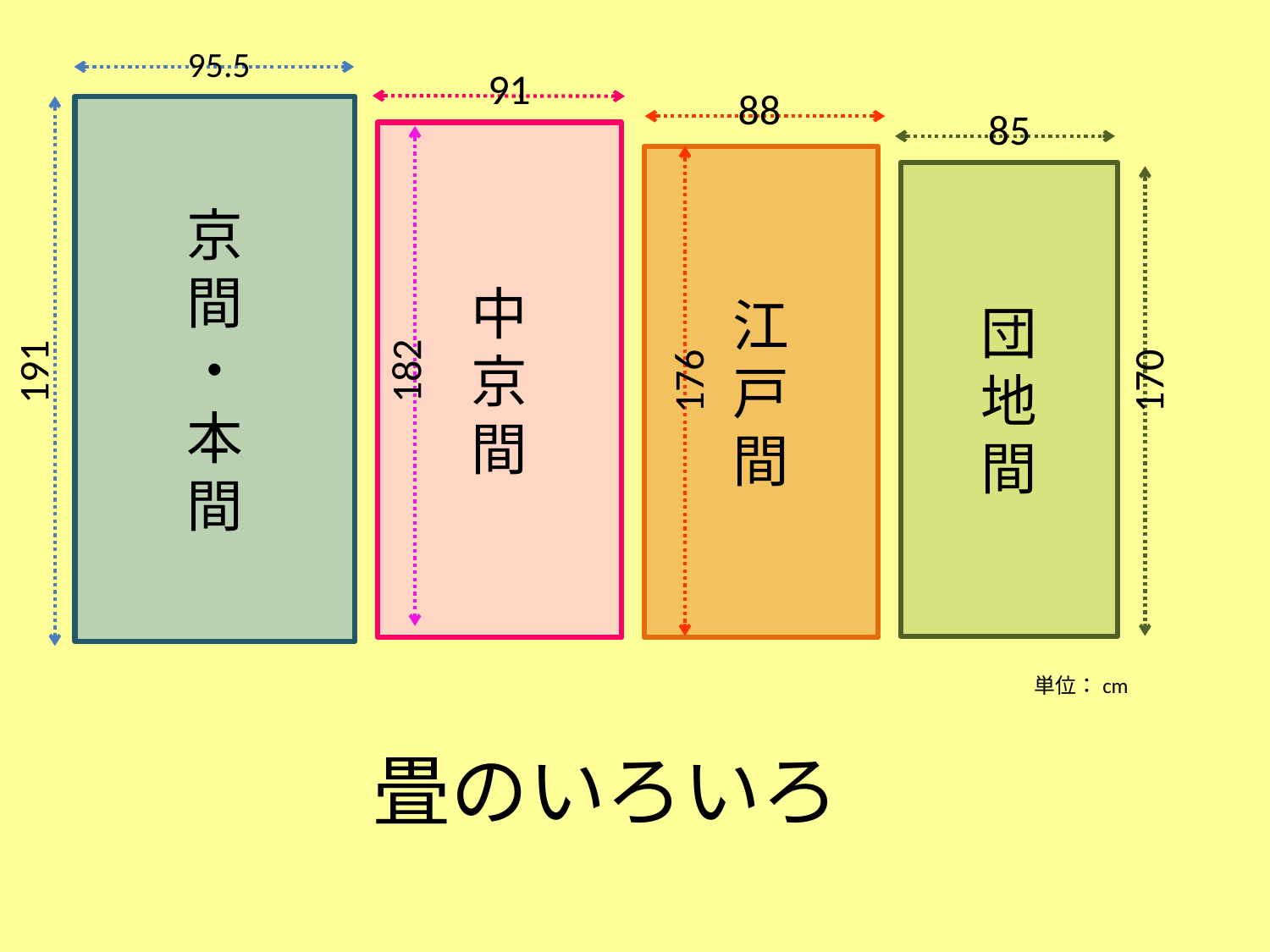

95.5
91
88
85
京
間
・
本
間
中
京
間
江
戸
間
団
地
間
182
191
176
170
単位：cm
畳のいろいろ